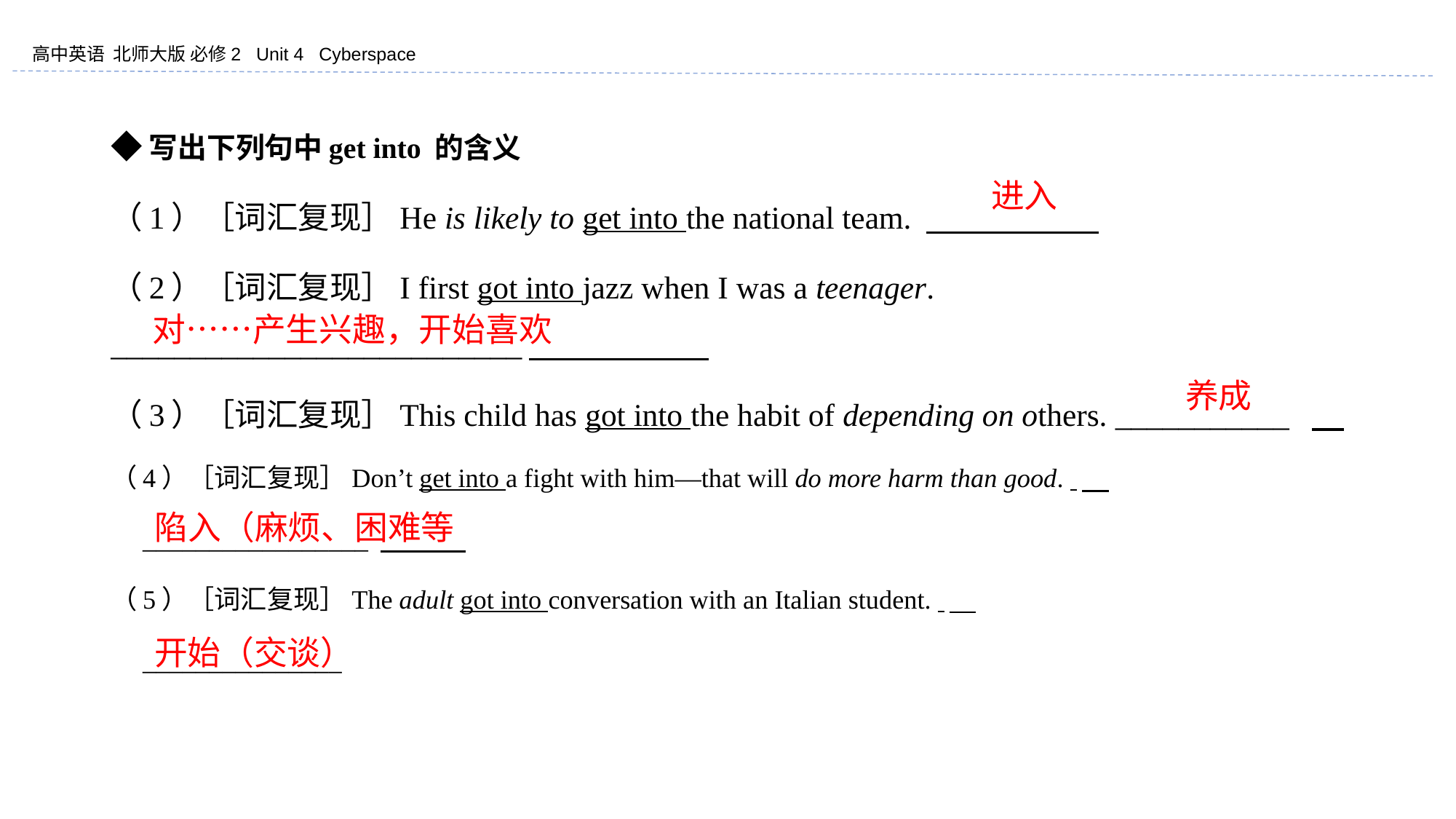

◆写出下列句中get into 的含义
（1）［词汇复现］He is likely to get into the national team.
（2）［词汇复现］I first got into jazz when I was a teenager. __________________________
（3）［词汇复现］This child has got into the habit of depending on others. ___________
（4）［词汇复现］Don’t get into a fight with him—that will do more harm than good.
　_________________
（5）［词汇复现］The adult got into conversation with an Italian student.
　_______________
进入
对……产生兴趣，开始喜欢
养成
陷入（麻烦、困难等
开始（交谈）